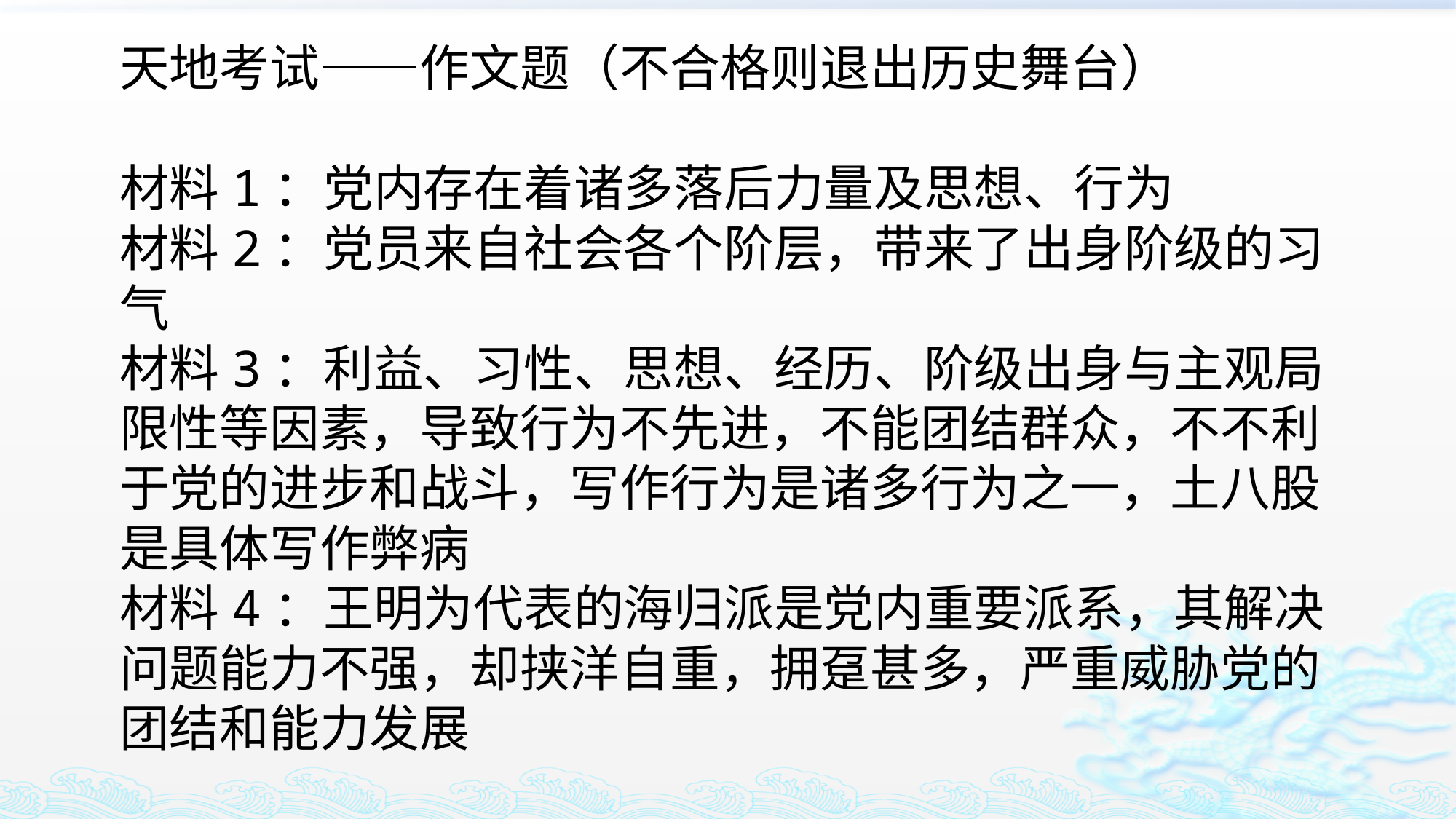

天地考试——作文题（不合格则退出历史舞台）

材料1：党内存在着诸多落后力量及思想、行为
材料2：党员来自社会各个阶层，带来了出身阶级的习气
材料3：利益、习性、思想、经历、阶级出身与主观局限性等因素，导致行为不先进，不能团结群众，不不利于党的进步和战斗，写作行为是诸多行为之一，土八股是具体写作弊病
材料4：王明为代表的海归派是党内重要派系，其解决问题能力不强，却挟洋自重，拥趸甚多，严重威胁党的团结和能力发展